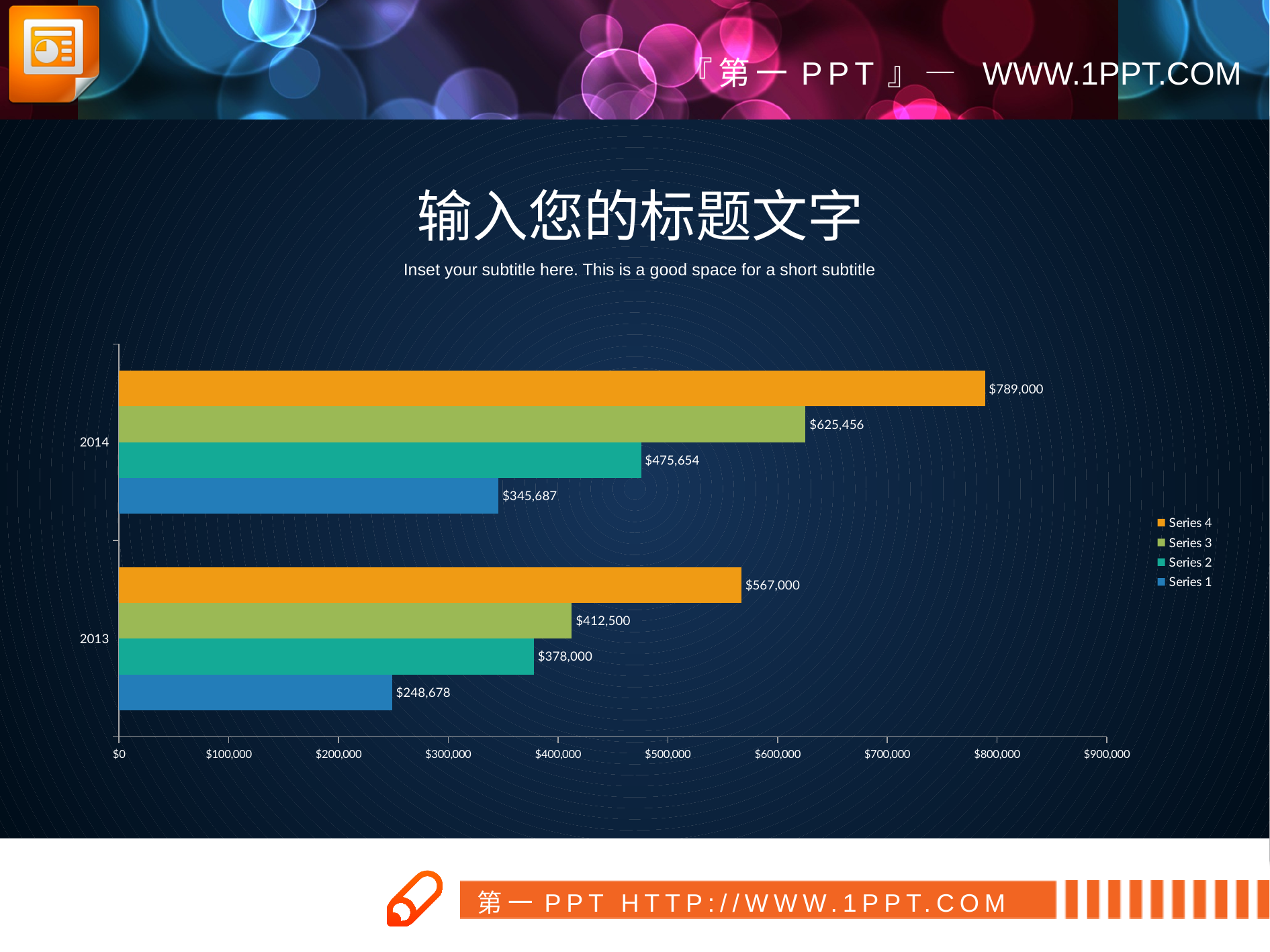

输入您的标题文字
Inset your subtitle here. This is a good space for a short subtitle

### Chart

| Category | Series 1 | Series 2 | Series 3 | Series 4 |
|---|---|---|---|---|
| 2013 | 248678.0 | 378000.0 | 412500.0 | 567000.0 |
| 2014 | 345687.0 | 475654.0 | 625456.0 | 789000.0 |